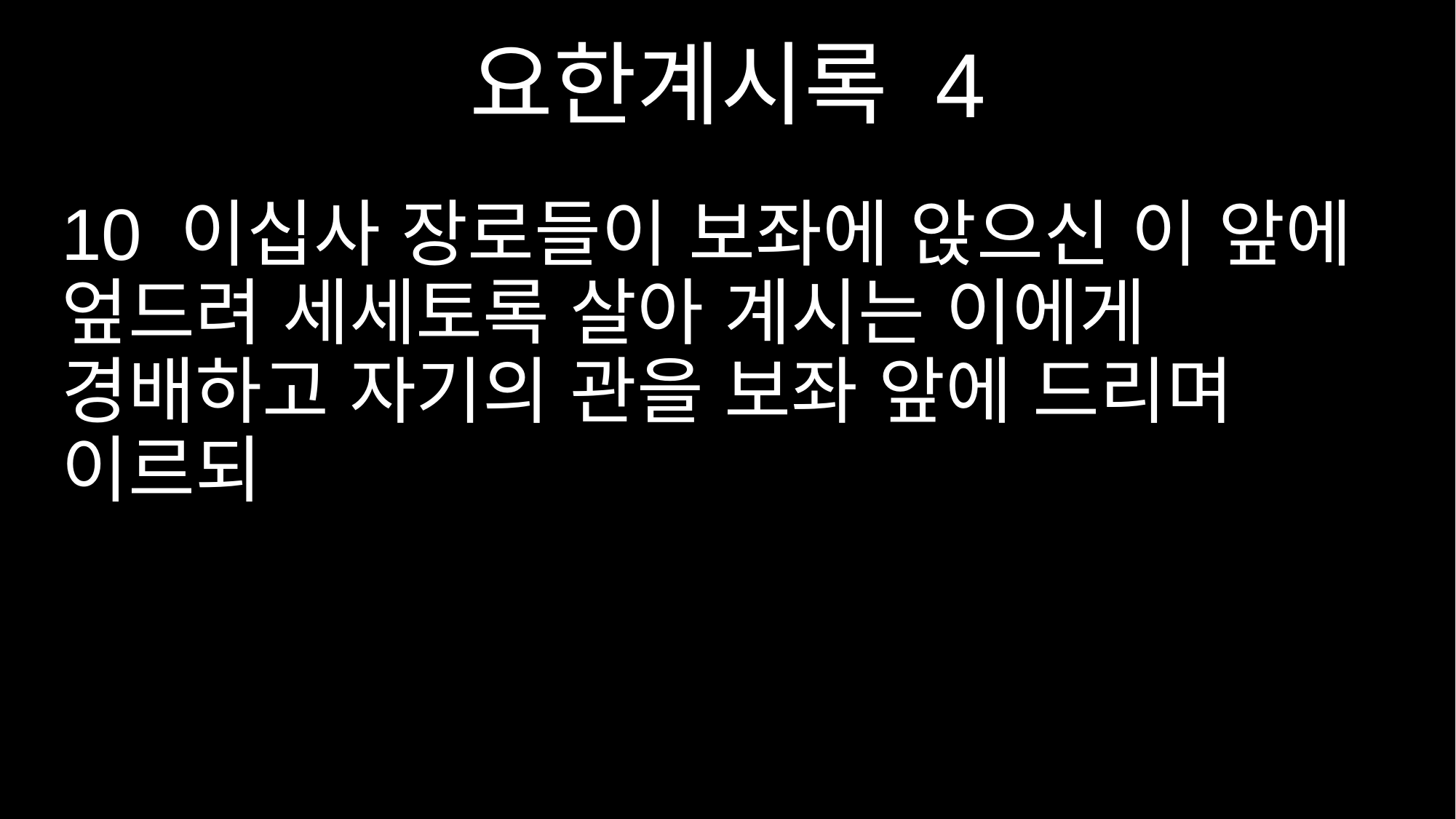

요한계시록 4
10 이십사 장로들이 보좌에 앉으신 이 앞에 엎드려 세세토록 살아 계시는 이에게 경배하고 자기의 관을 보좌 앞에 드리며 이르되